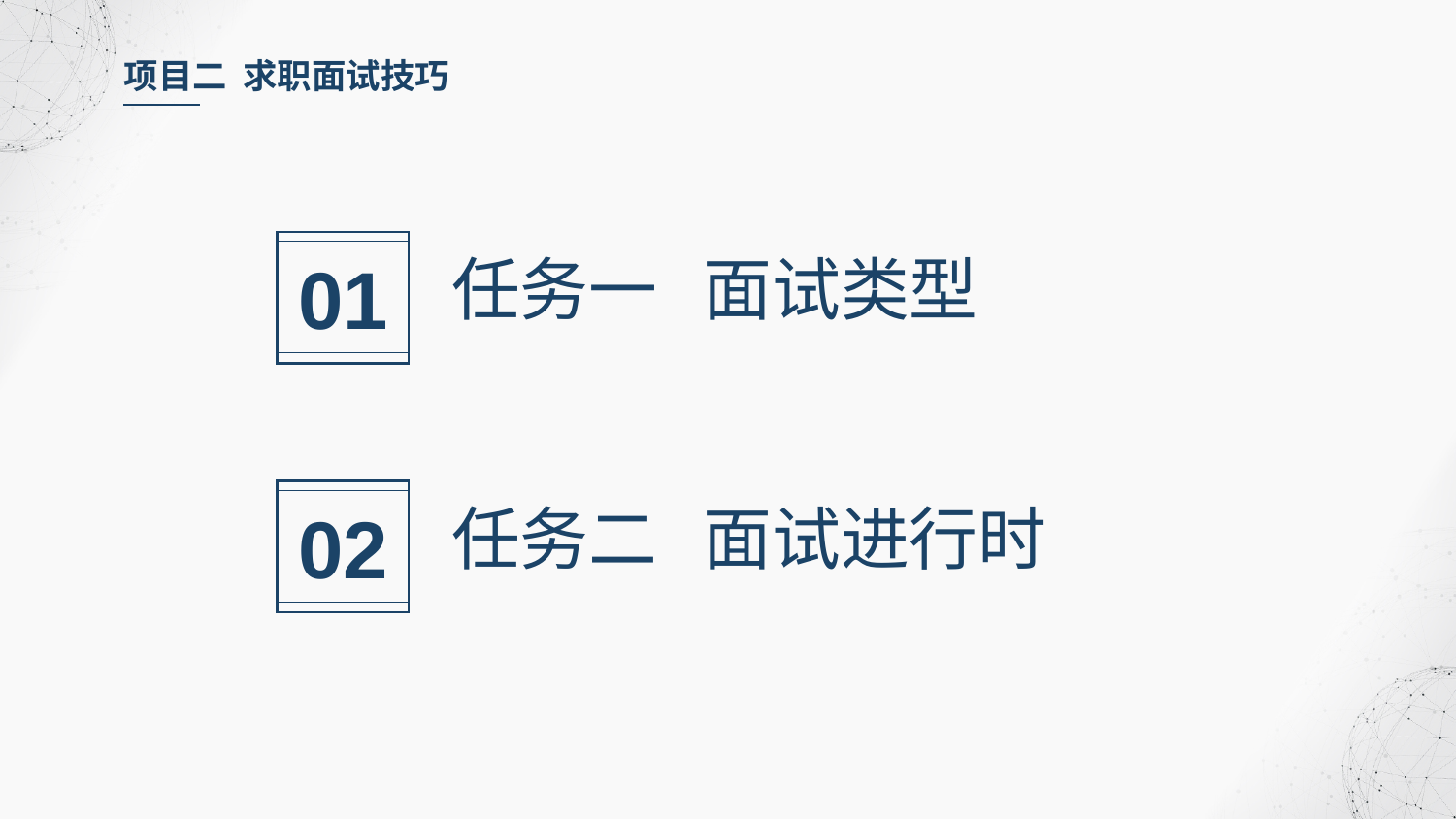

项目二  求职面试技巧

01
任务一   面试类型

02
任务二   面试进行时